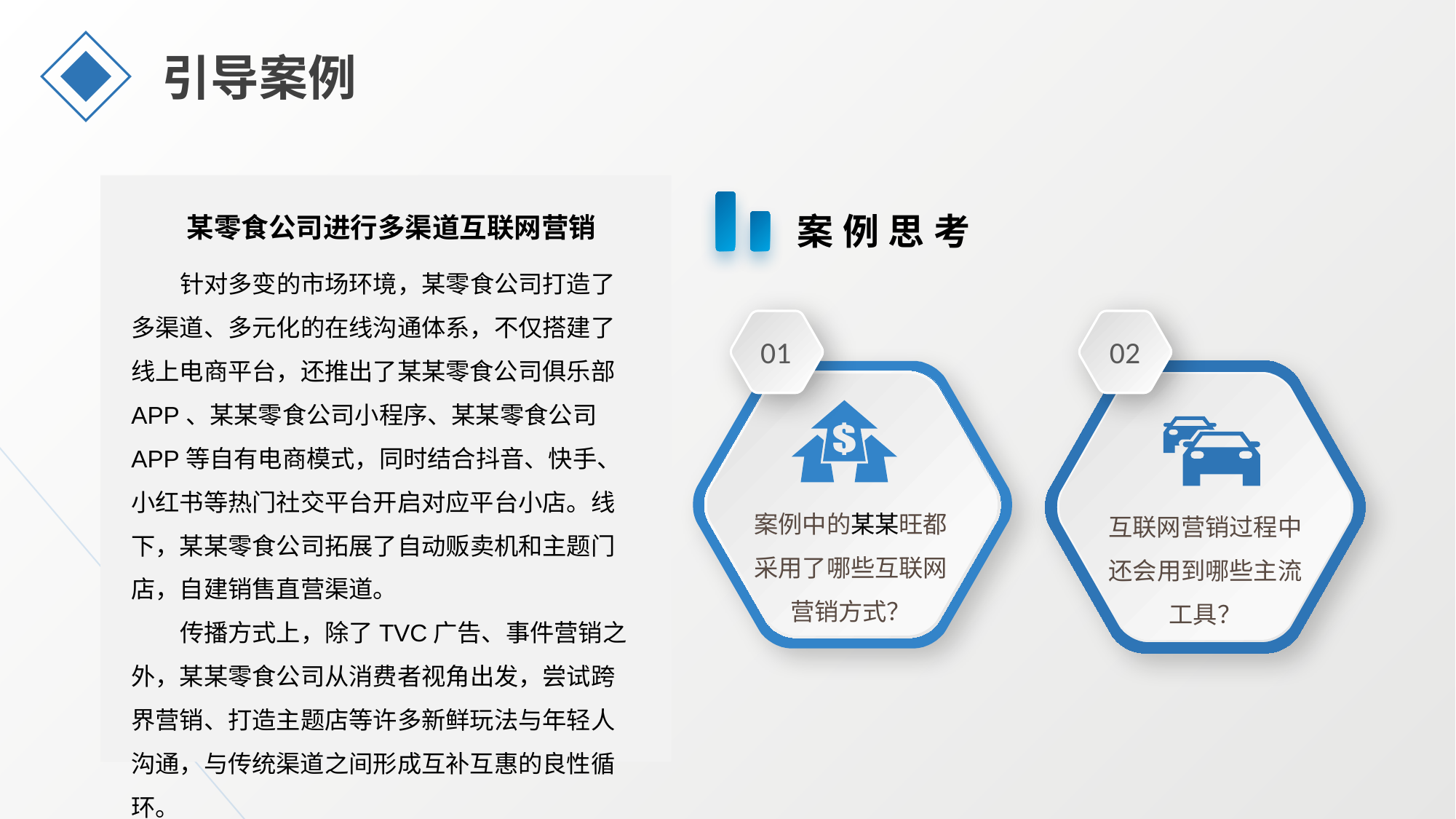

引导案例

案例思考
某零食公司进行多渠道互联网营销

针对多变的市场环境，某零食公司打造了多渠道、多元化的在线沟通体系，不仅搭建了线上电商平台，还推出了某某零食公司俱乐部APP、某某零食公司小程序、某某零食公司APP等自有电商模式，同时结合抖音、快手、小红书等热门社交平台开启对应平台小店。线下，某某零食公司拓展了自动贩卖机和主题门店，自建销售直营渠道。
传播方式上，除了TVC广告、事件营销之外，某某零食公司从消费者视角出发，尝试跨界营销、打造主题店等许多新鲜玩法与年轻人沟通，与传统渠道之间形成互补互惠的良性循环。

01

02

案例中的某某旺都采用了哪些互联网营销方式？
互联网营销过程中还会用到哪些主流工具？